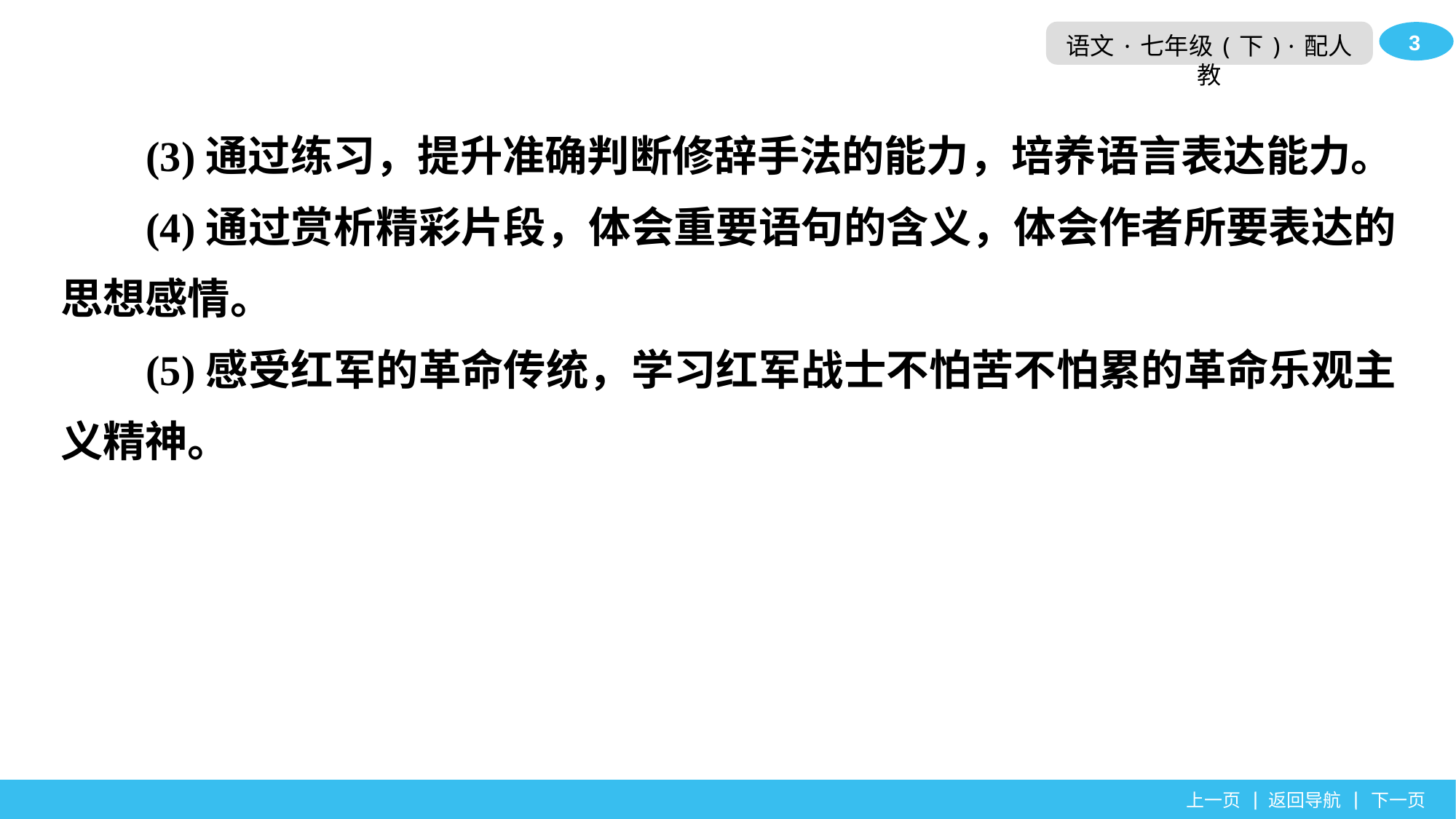

(3)通过练习，提升准确判断修辞手法的能力，培养语言表达能力。
(4)通过赏析精彩片段，体会重要语句的含义，体会作者所要表达的思想感情。
(5)感受红军的革命传统，学习红军战士不怕苦不怕累的革命乐观主义精神。